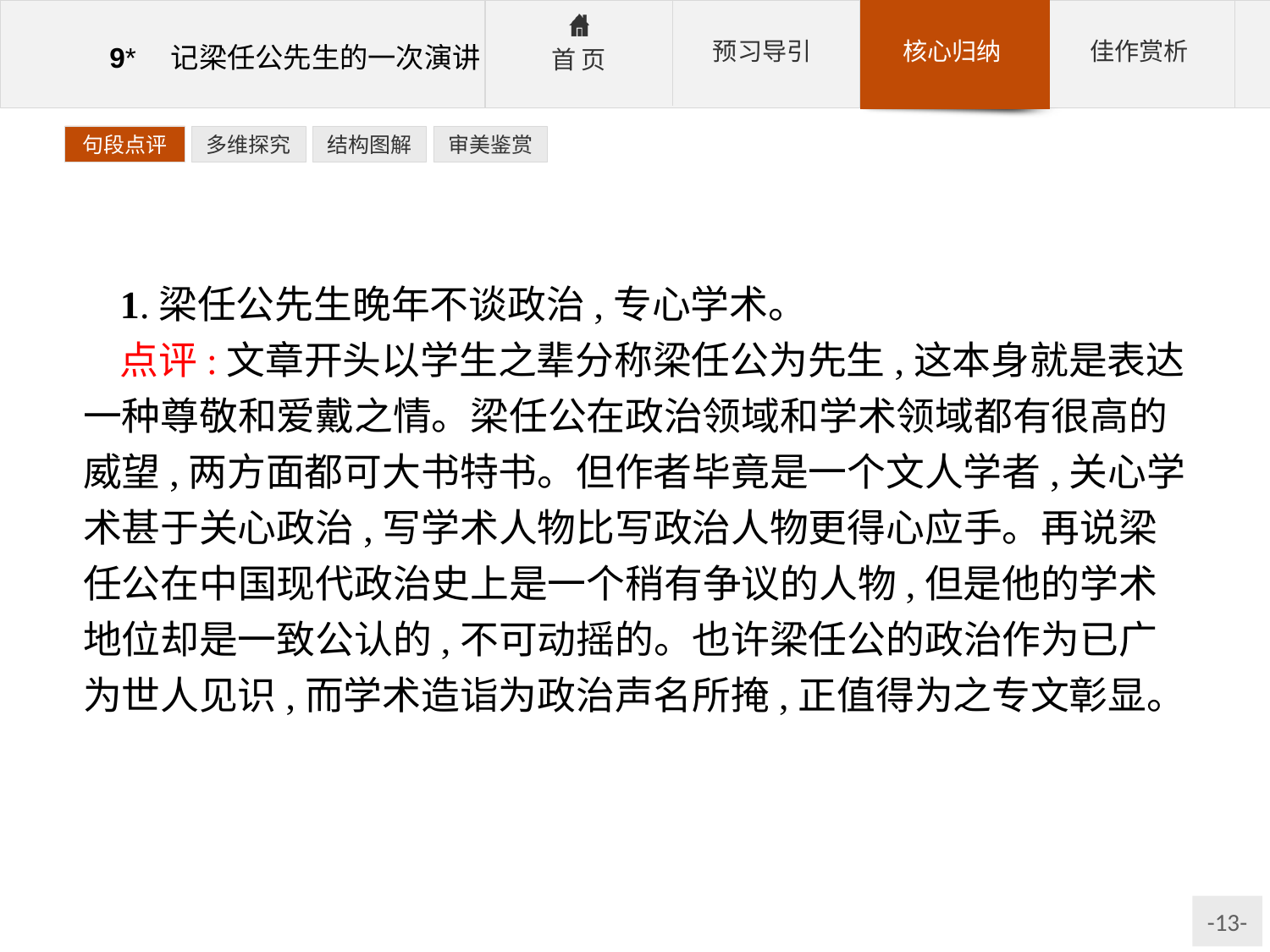

句段点评
多维探究
结构图解
审美鉴赏
1.梁任公先生晚年不谈政治,专心学术。
点评:文章开头以学生之辈分称梁任公为先生,这本身就是表达一种尊敬和爱戴之情。梁任公在政治领域和学术领域都有很高的威望,两方面都可大书特书。但作者毕竟是一个文人学者,关心学术甚于关心政治,写学术人物比写政治人物更得心应手。再说梁任公在中国现代政治史上是一个稍有争议的人物,但是他的学术地位却是一致公认的,不可动摇的。也许梁任公的政治作为已广为世人见识,而学术造诣为政治声名所掩,正值得为之专文彰显。